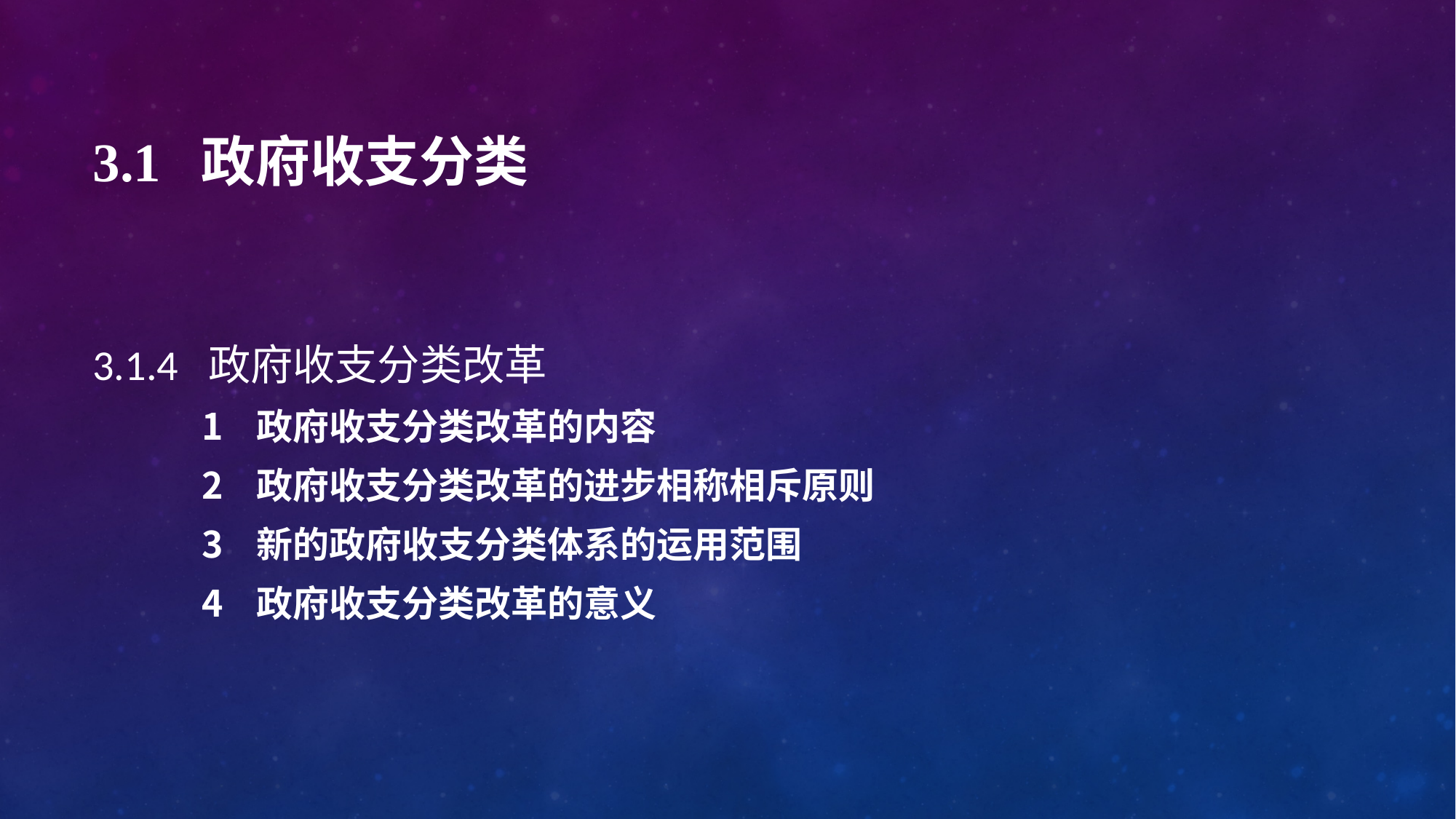

# 3.1  政府收支分类
3.1.4  政府收支分类改革
政府收支分类改革的内容
政府收支分类改革的进步相称相斥原则
新的政府收支分类体系的运用范围
政府收支分类改革的意义